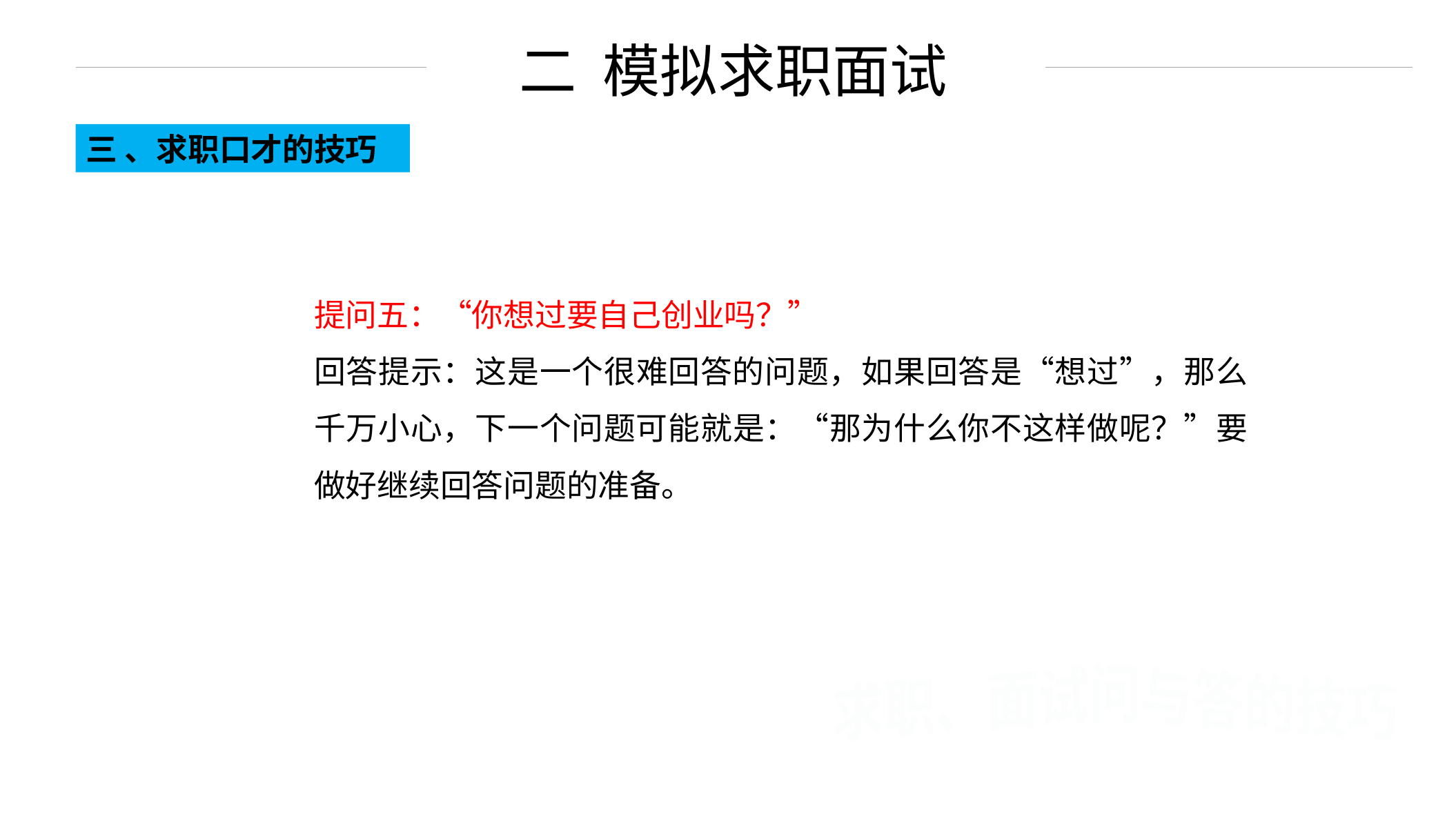

二  模拟求职面试
三 、求职口才的技巧
提问五：“你想过要自己创业吗？”
回答提示：这是一个很难回答的问题，如果回答是“想过”，那么千万小心，下一个问题可能就是：“那为什么你不这样做呢？”要做好继续回答问题的准备。
求职、面试问与答的技巧